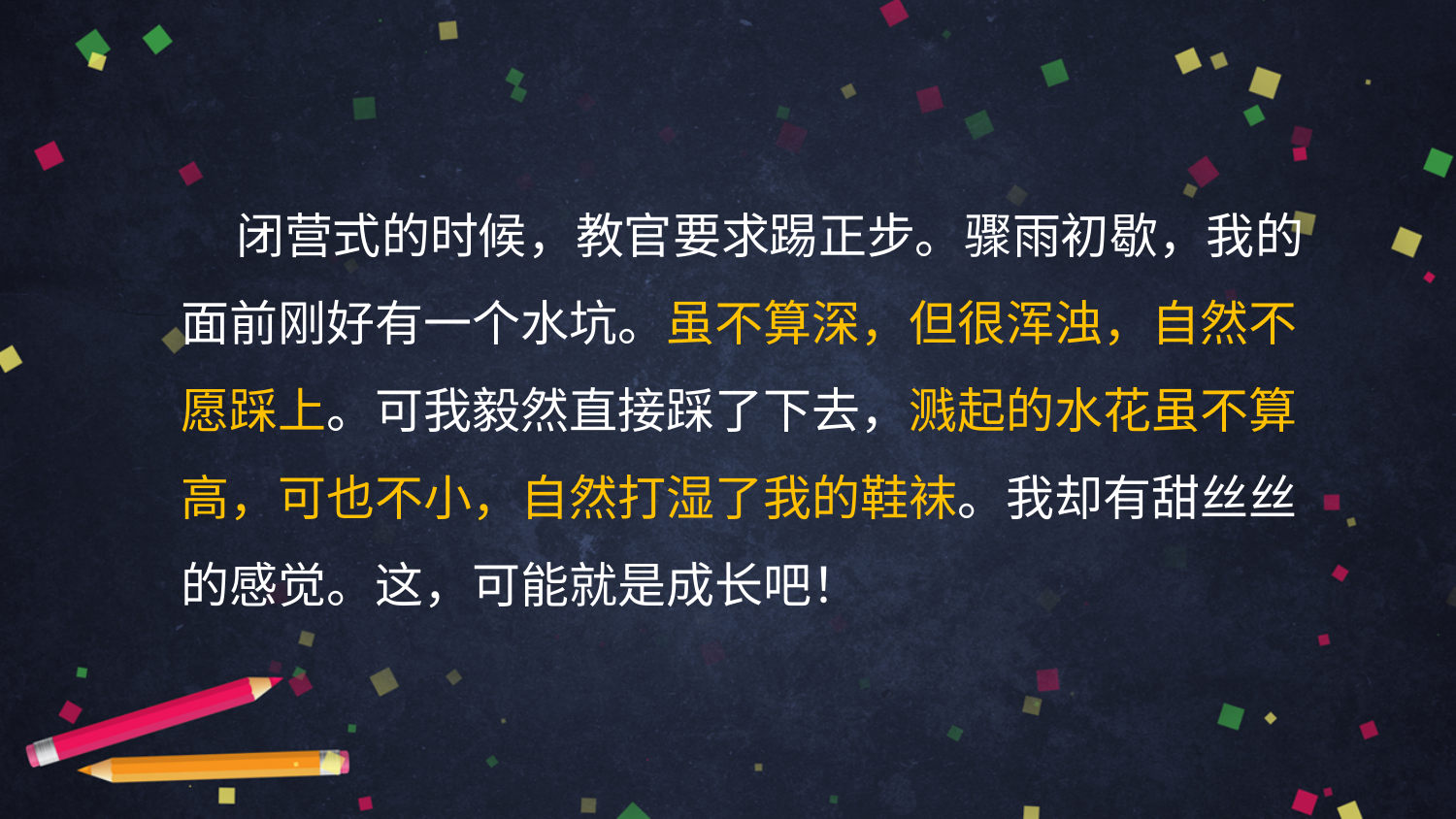

闭营式的时候，教官要求踢正步。骤雨初歇，我的面前刚好有一个水坑。虽不算深，但很浑浊，自然不愿踩上。可我毅然直接踩了下去，溅起的水花虽不算高，可也不小，自然打湿了我的鞋袜。我却有甜丝丝的感觉。这，可能就是成长吧！